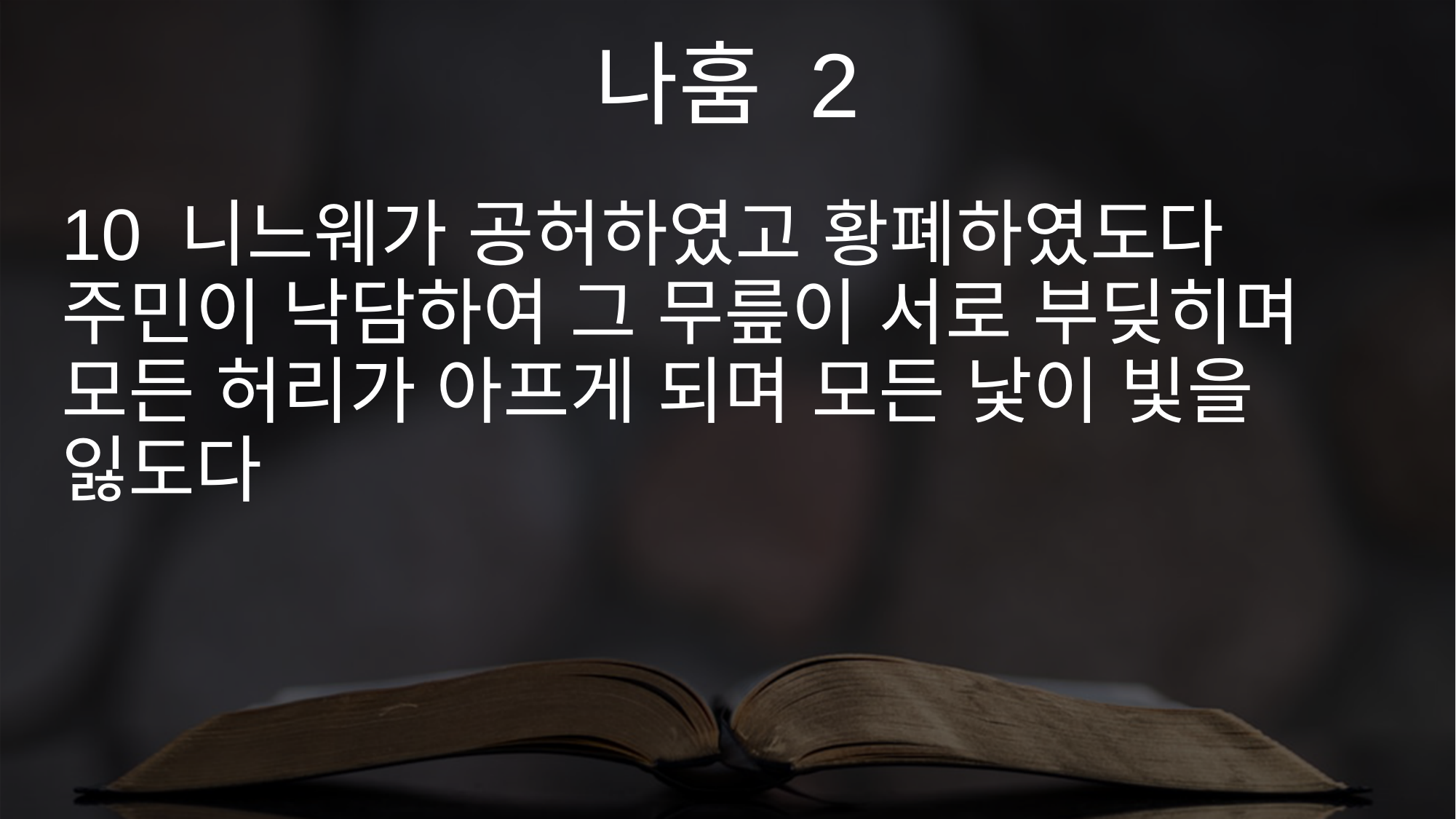

나훔 2
10 니느웨가 공허하였고 황폐하였도다 주민이 낙담하여 그 무릎이 서로 부딪히며 모든 허리가 아프게 되며 모든 낯이 빛을 잃도다